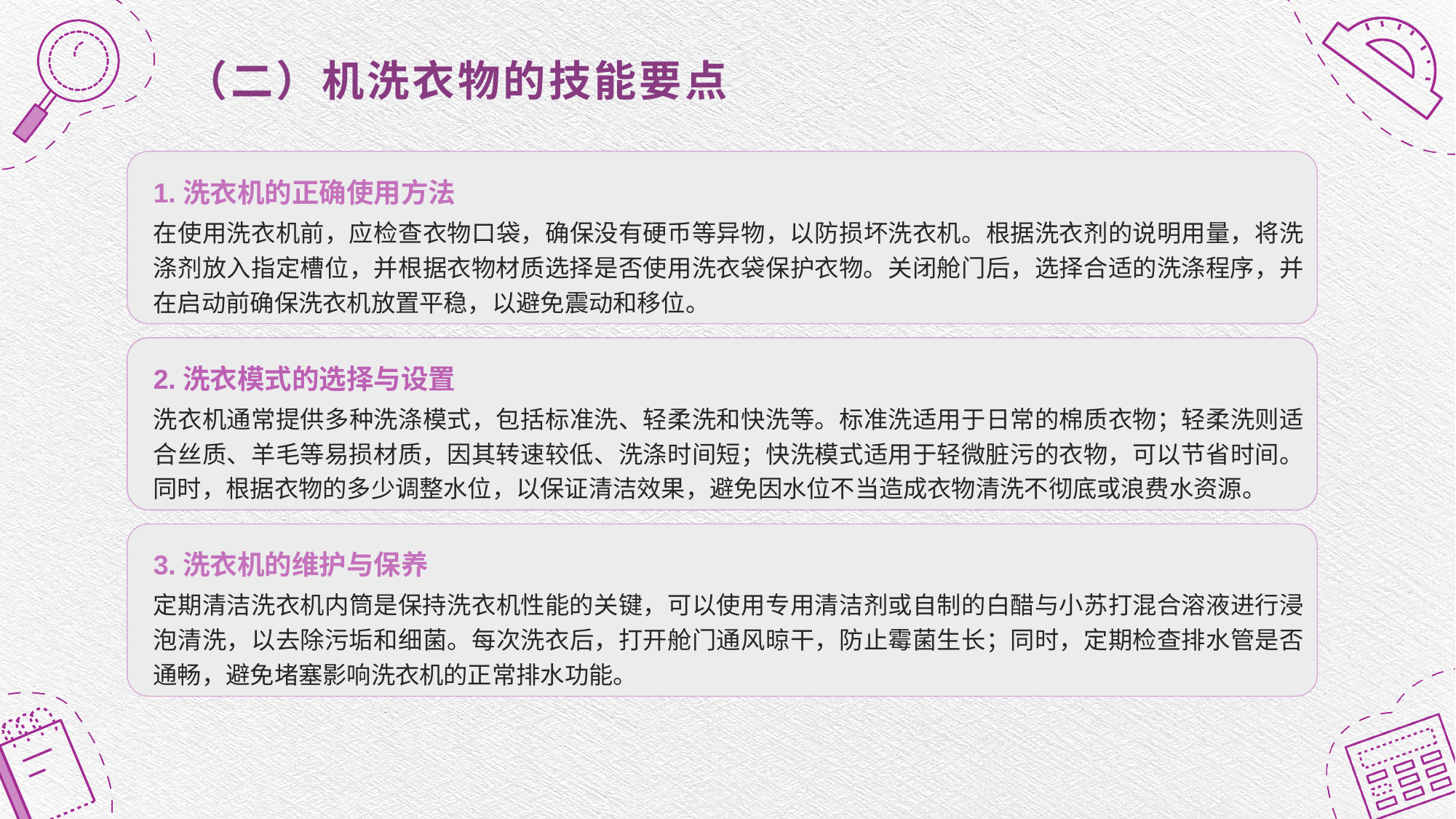

# （二）机洗衣物的技能要点

1.洗衣机的正确使用方法
在使用洗衣机前，应检查衣物口袋，确保没有硬币等异物，以防损坏洗衣机。根据洗衣剂的说明用量，将洗涤剂放入指定槽位，并根据衣物材质选择是否使用洗衣袋保护衣物。关闭舱门后，选择合适的洗涤程序，并在启动前确保洗衣机放置平稳，以避免震动和移位。

2.洗衣模式的选择与设置
洗衣机通常提供多种洗涤模式，包括标准洗、轻柔洗和快洗等。标准洗适用于日常的棉质衣物；轻柔洗则适合丝质、羊毛等易损材质，因其转速较低、洗涤时间短；快洗模式适用于轻微脏污的衣物，可以节省时间。同时，根据衣物的多少调整水位，以保证清洁效果，避免因水位不当造成衣物清洗不彻底或浪费水资源。

3.洗衣机的维护与保养
定期清洁洗衣机内筒是保持洗衣机性能的关键，可以使用专用清洁剂或自制的白醋与小苏打混合溶液进行浸泡清洗，以去除污垢和细菌。每次洗衣后，打开舱门通风晾干，防止霉菌生长；同时，定期检查排水管是否通畅，避免堵塞影响洗衣机的正常排水功能。